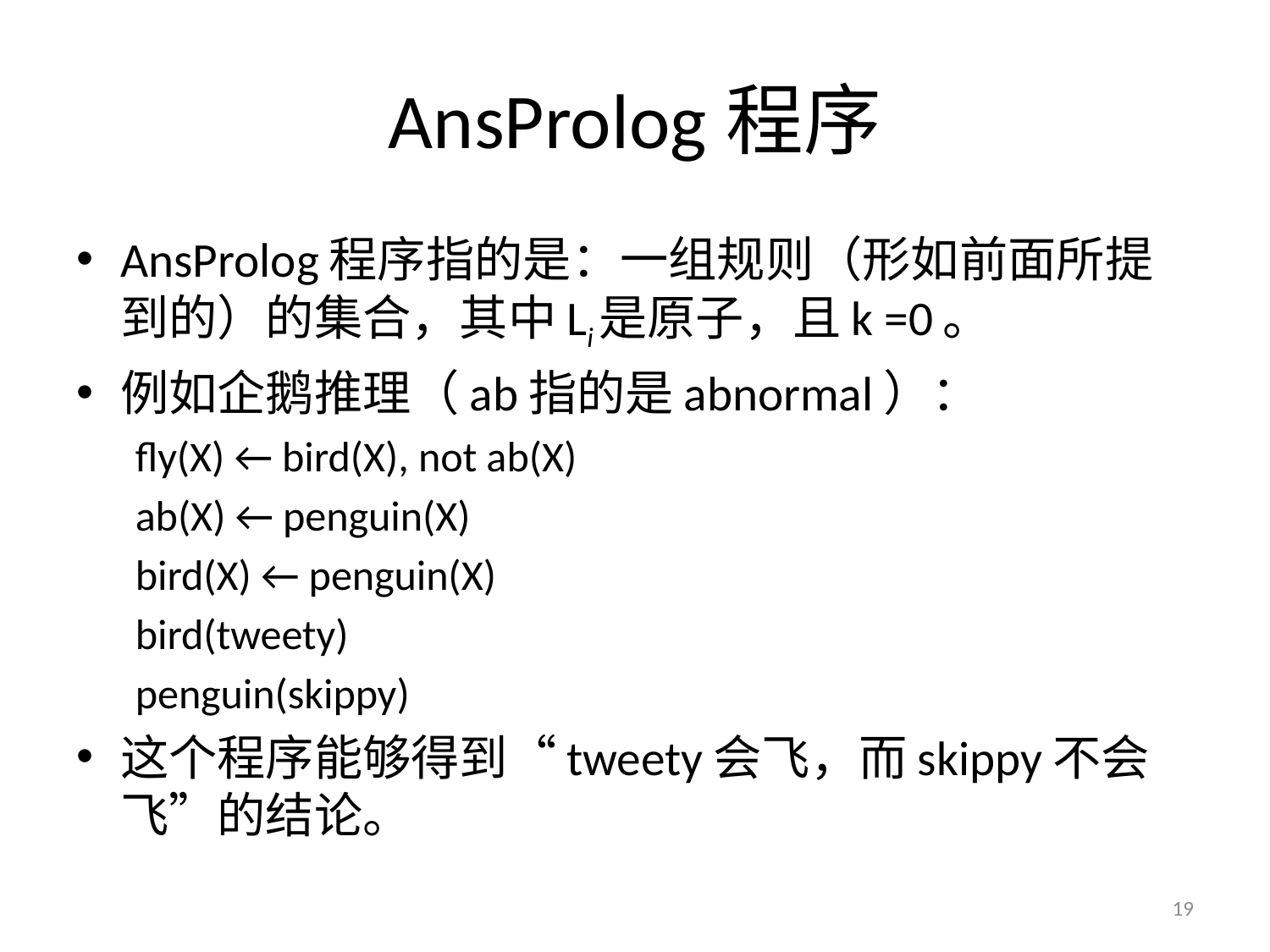

# AnsProlog程序
AnsProlog程序指的是：一组规则（形如前面所提到的）的集合，其中Li是原子，且k =0。
例如企鹅推理（ab指的是abnormal）：
fly(X) ← bird(X), not ab(X)
ab(X) ← penguin(X)
bird(X) ← penguin(X)
bird(tweety)
penguin(skippy)
这个程序能够得到“tweety会飞，而skippy不会飞”的结论。

19